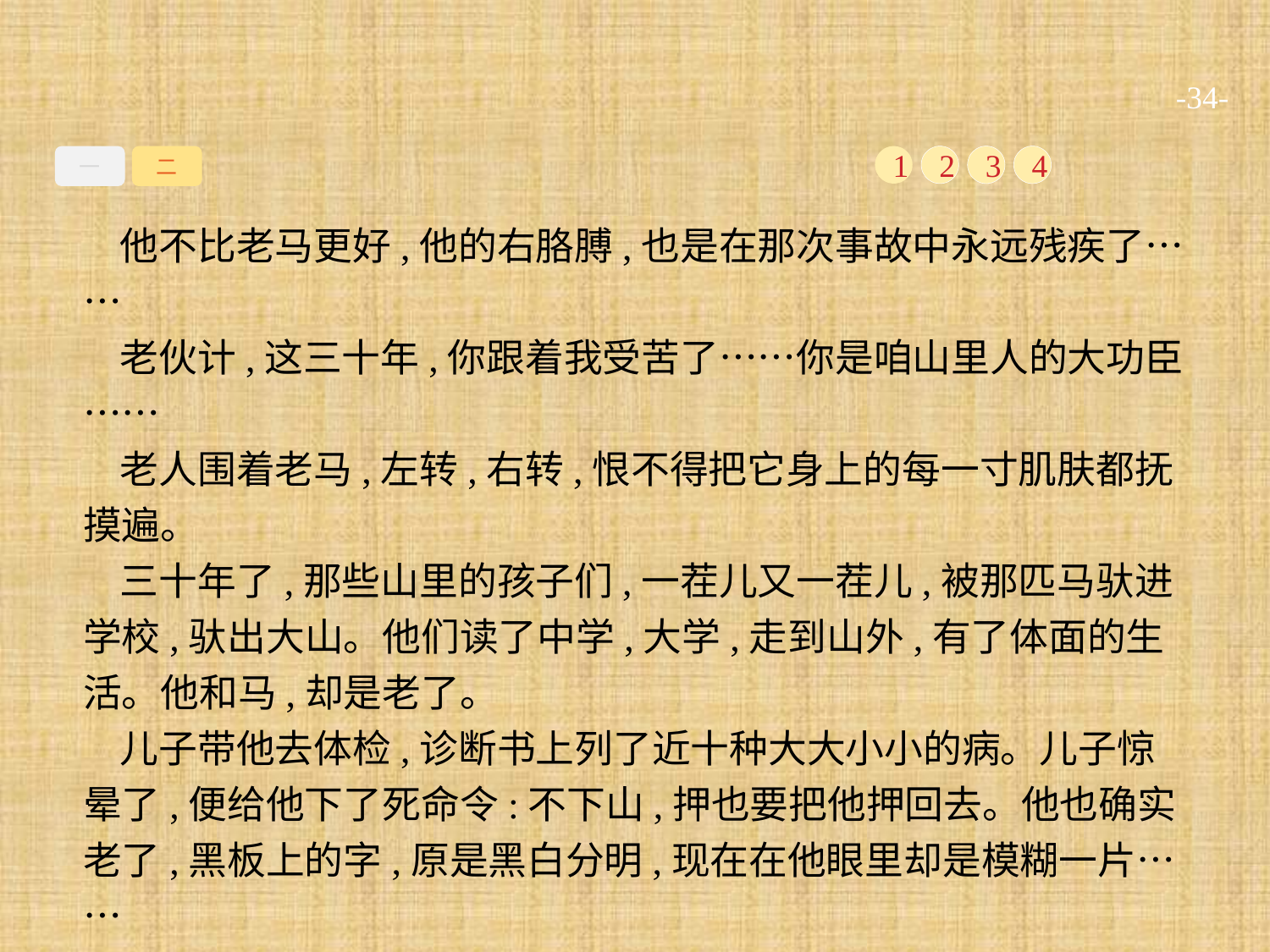

-34-
一
二
1
2
3
4
他不比老马更好,他的右胳膊,也是在那次事故中永远残疾了……
老伙计,这三十年,你跟着我受苦了……你是咱山里人的大功臣……
老人围着老马,左转,右转,恨不得把它身上的每一寸肌肤都抚摸遍。
三十年了,那些山里的孩子们,一茬儿又一茬儿,被那匹马驮进学校,驮出大山。他们读了中学,大学,走到山外,有了体面的生活。他和马,却是老了。
儿子带他去体检,诊断书上列了近十种大大小小的病。儿子惊晕了,便给他下了死命令:不下山,押也要把他押回去。他也确实老了,黑板上的字,原是黑白分明,现在在他眼里却是模糊一片……